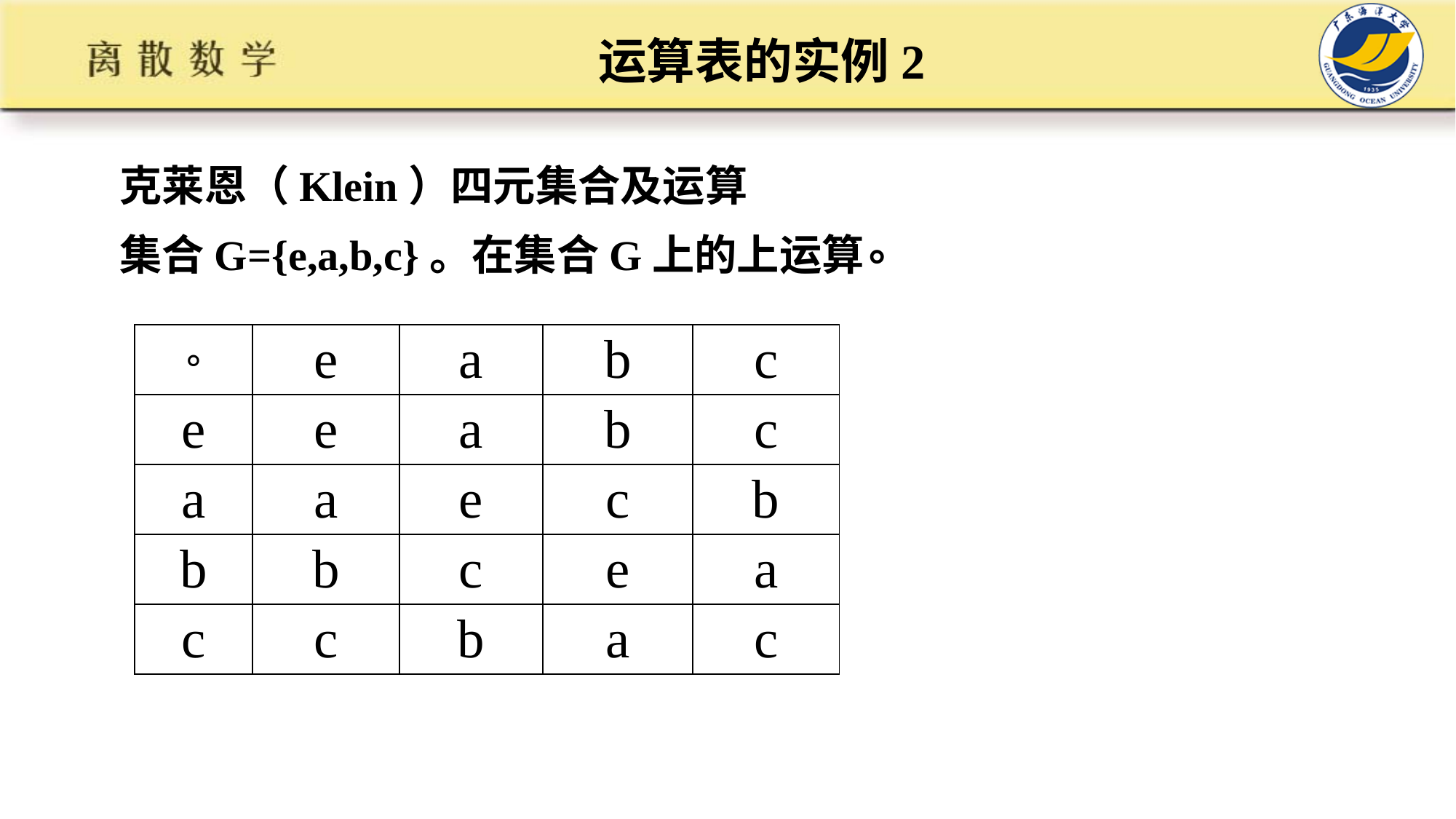

# 运算表的实例2
克莱恩（Klein）四元集合及运算
集合G={e,a,b,c}。在集合G上的上运算∘
| ∘ | e | a | b | c |
| --- | --- | --- | --- | --- |
| e | e | a | b | c |
| a | a | e | c | b |
| b | b | c | e | a |
| c | c | b | a | c |